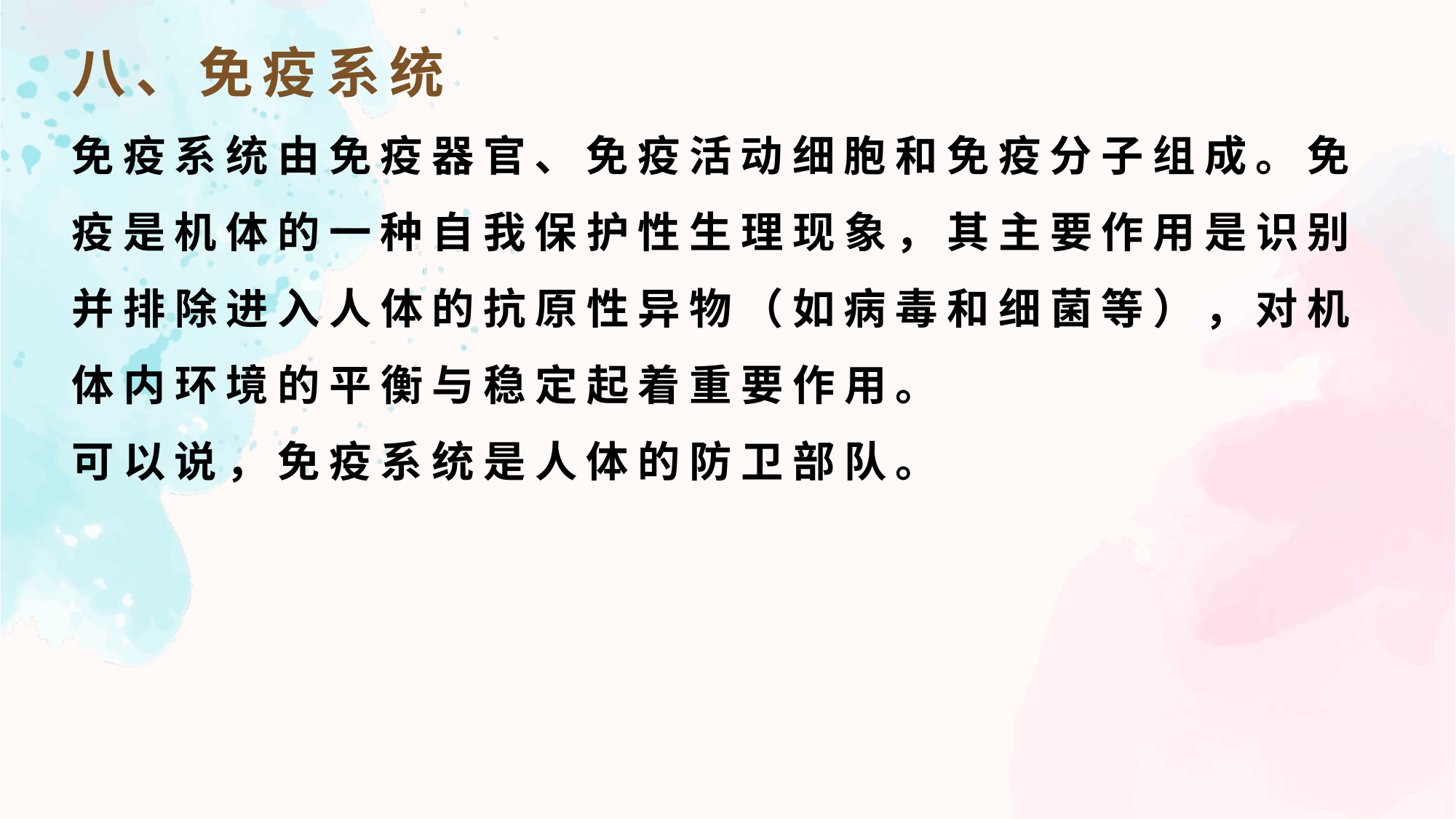

八、免疫系统
免疫系统由免疫器官、免疫活动细胞和免疫分子组成。免疫是机体的一种自我保护性生理现象，其主要作用是识别并排除进入人体的抗原性异物（如病毒和细菌等），对机体内环境的平衡与稳定起着重要作用。
可以说，免疫系统是人体的防卫部队。